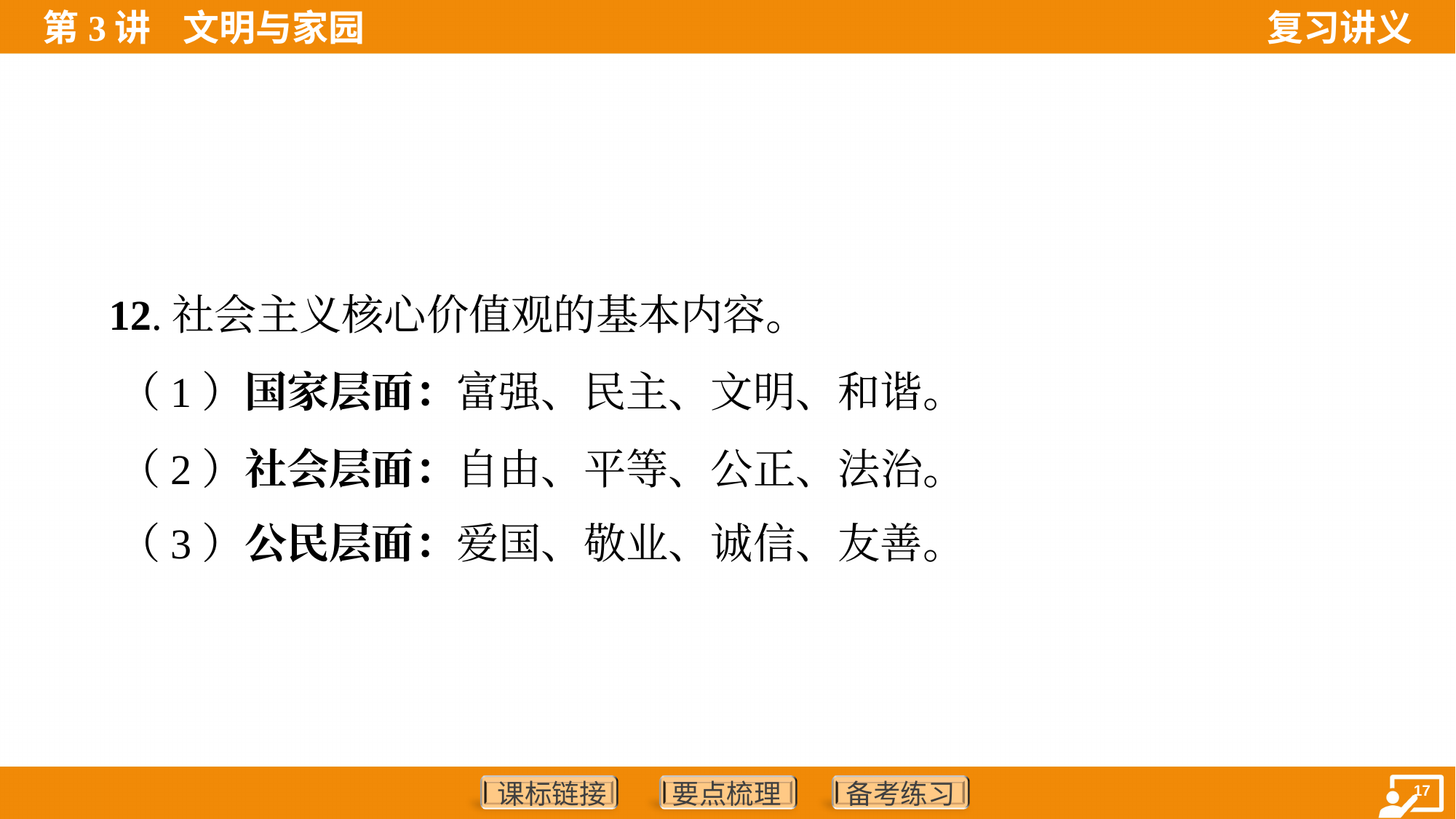

12.社会主义核心价值观的基本内容。
    （1）国家层面：富强、民主、文明、和谐。
    （2）社会层面：自由、平等、公正、法治。
    （3）公民层面：爱国、敬业、诚信、友善。